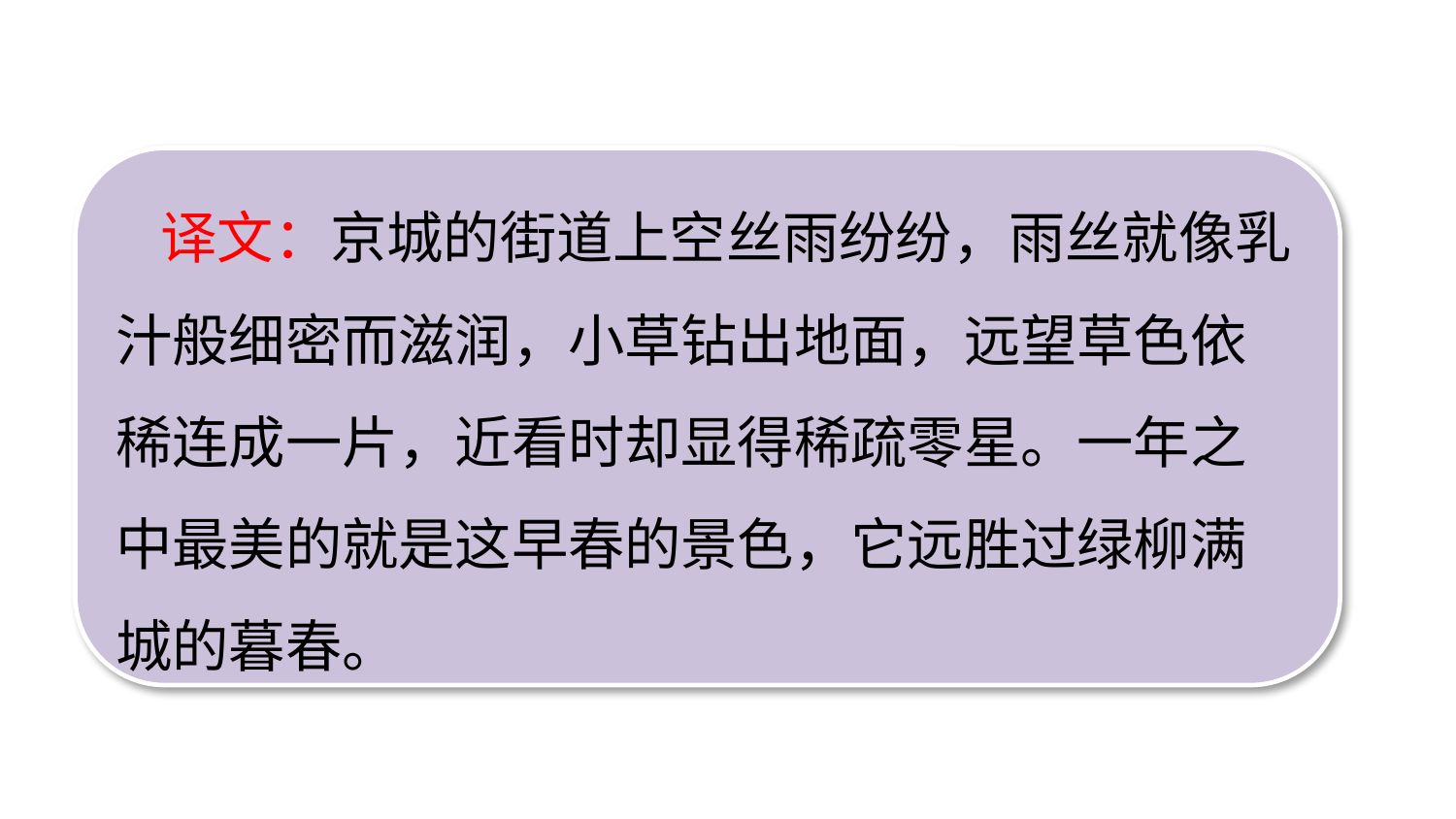

译文：京城的街道上空丝雨纷纷，雨丝就像乳汁般细密而滋润，小草钻出地面，远望草色依稀连成一片，近看时却显得稀疏零星。一年之中最美的就是这早春的景色，它远胜过绿柳满城的暮春。